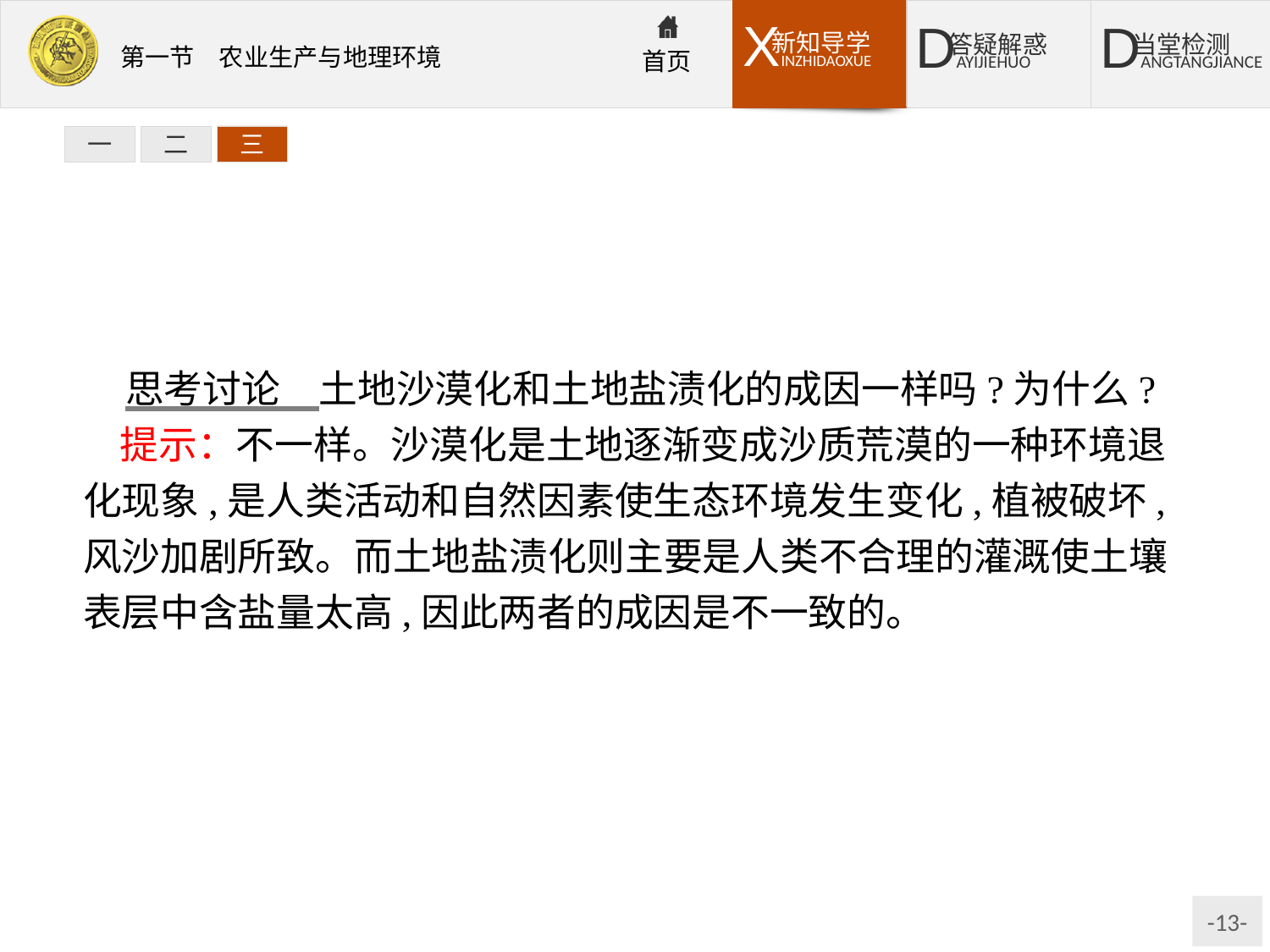

一
二
三
思考讨论　土地沙漠化和土地盐渍化的成因一样吗?为什么?
提示：不一样。沙漠化是土地逐渐变成沙质荒漠的一种环境退化现象,是人类活动和自然因素使生态环境发生变化,植被破坏,风沙加剧所致。而土地盐渍化则主要是人类不合理的灌溉使土壤表层中含盐量太高,因此两者的成因是不一致的。